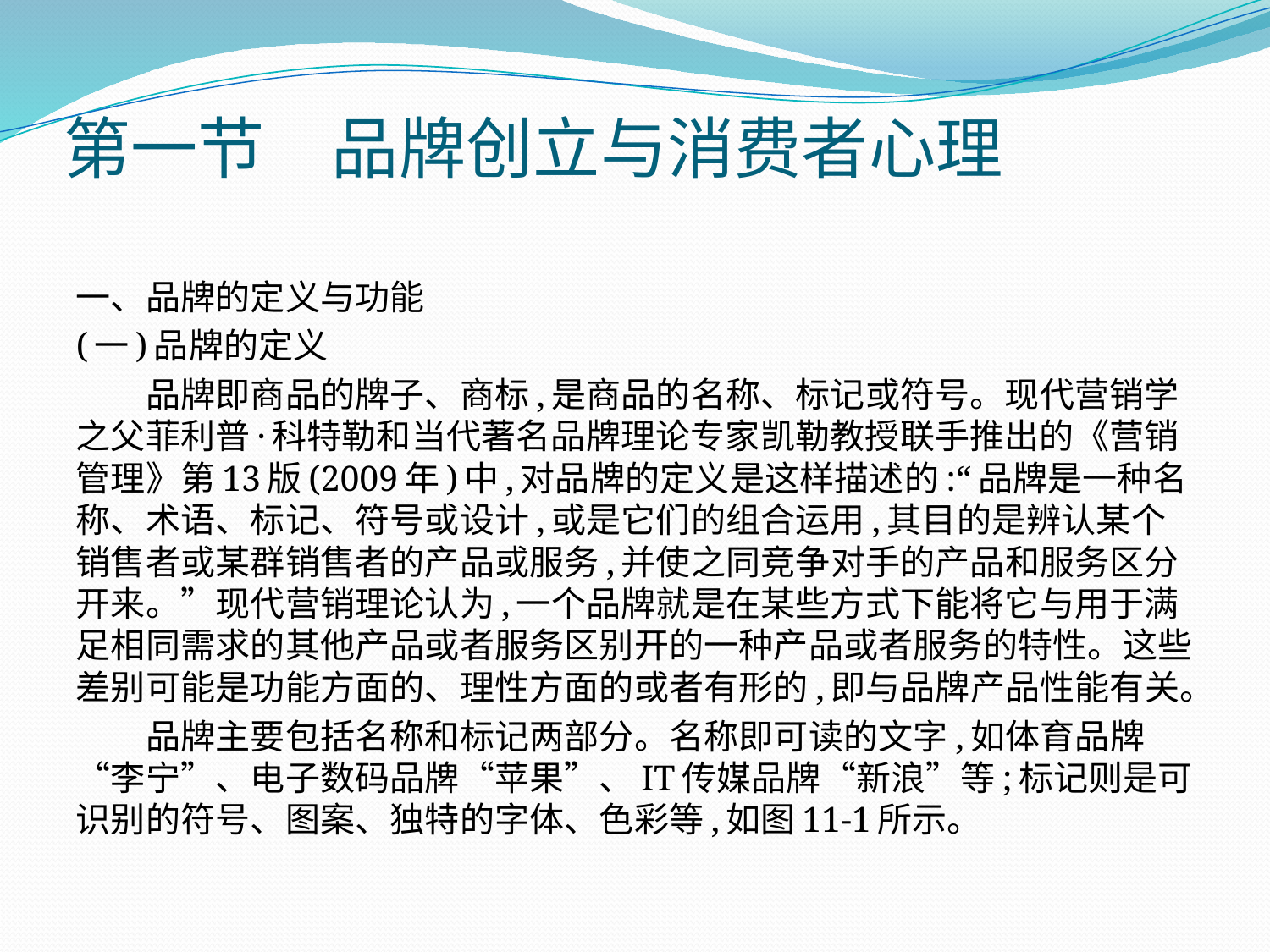

# 第一节　品牌创立与消费者心理
一、品牌的定义与功能
(一)品牌的定义
　　品牌即商品的牌子、商标,是商品的名称、标记或符号。现代营销学之父菲利普·科特勒和当代著名品牌理论专家凯勒教授联手推出的《营销管理》第13版(2009年)中,对品牌的定义是这样描述的:“品牌是一种名称、术语、标记、符号或设计,或是它们的组合运用,其目的是辨认某个销售者或某群销售者的产品或服务,并使之同竞争对手的产品和服务区分开来。”现代营销理论认为,一个品牌就是在某些方式下能将它与用于满足相同需求的其他产品或者服务区别开的一种产品或者服务的特性。这些差别可能是功能方面的、理性方面的或者有形的,即与品牌产品性能有关。
　　品牌主要包括名称和标记两部分。名称即可读的文字,如体育品牌“李宁”、电子数码品牌“苹果”、IT传媒品牌“新浪”等;标记则是可识别的符号、图案、独特的字体、色彩等,如图11-1所示。